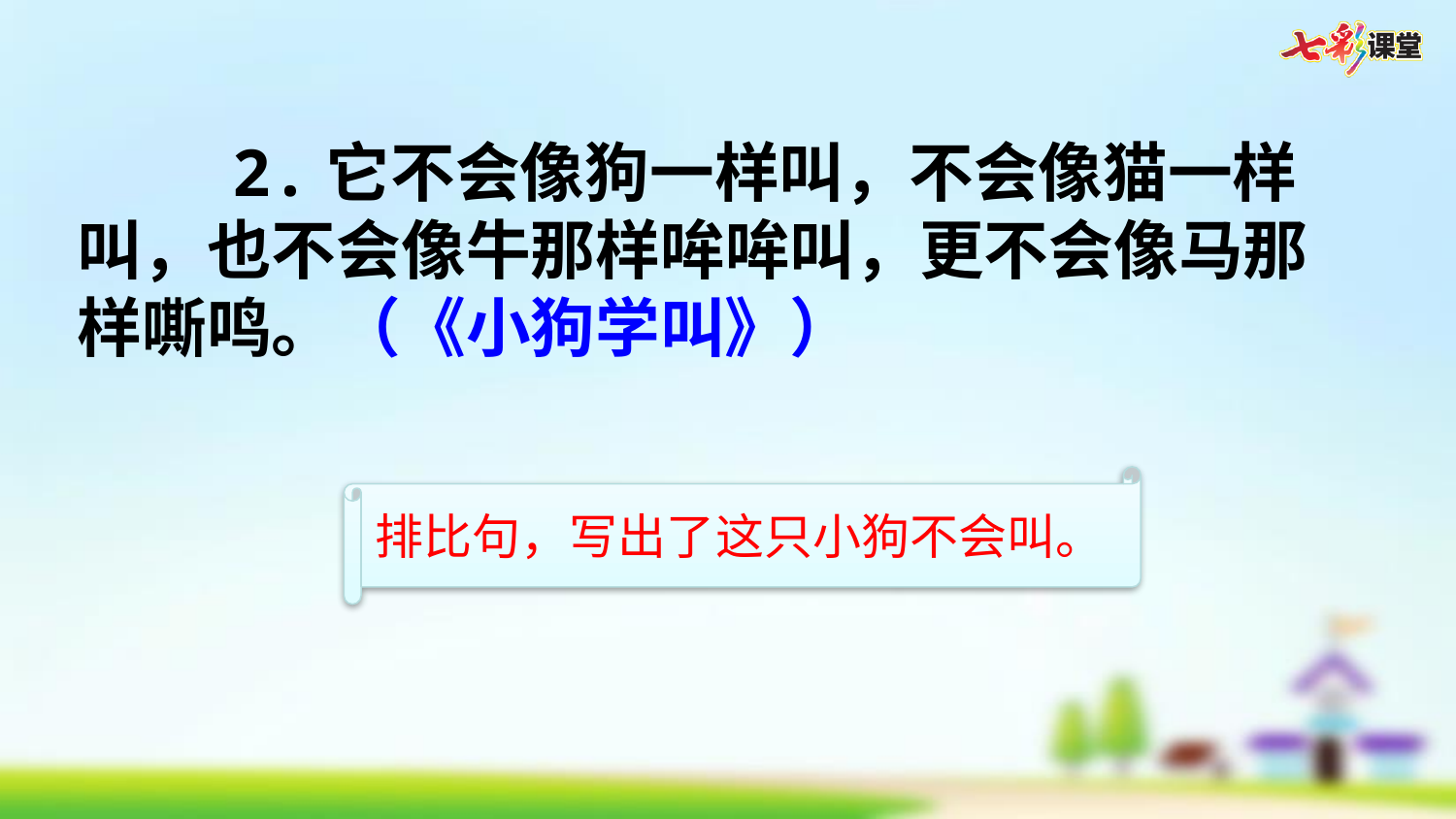

2.它不会像狗一样叫，不会像猫一样叫，也不会像牛那样哞哞叫，更不会像马那样嘶鸣。（《小狗学叫》）
排比句，写出了这只小狗不会叫。